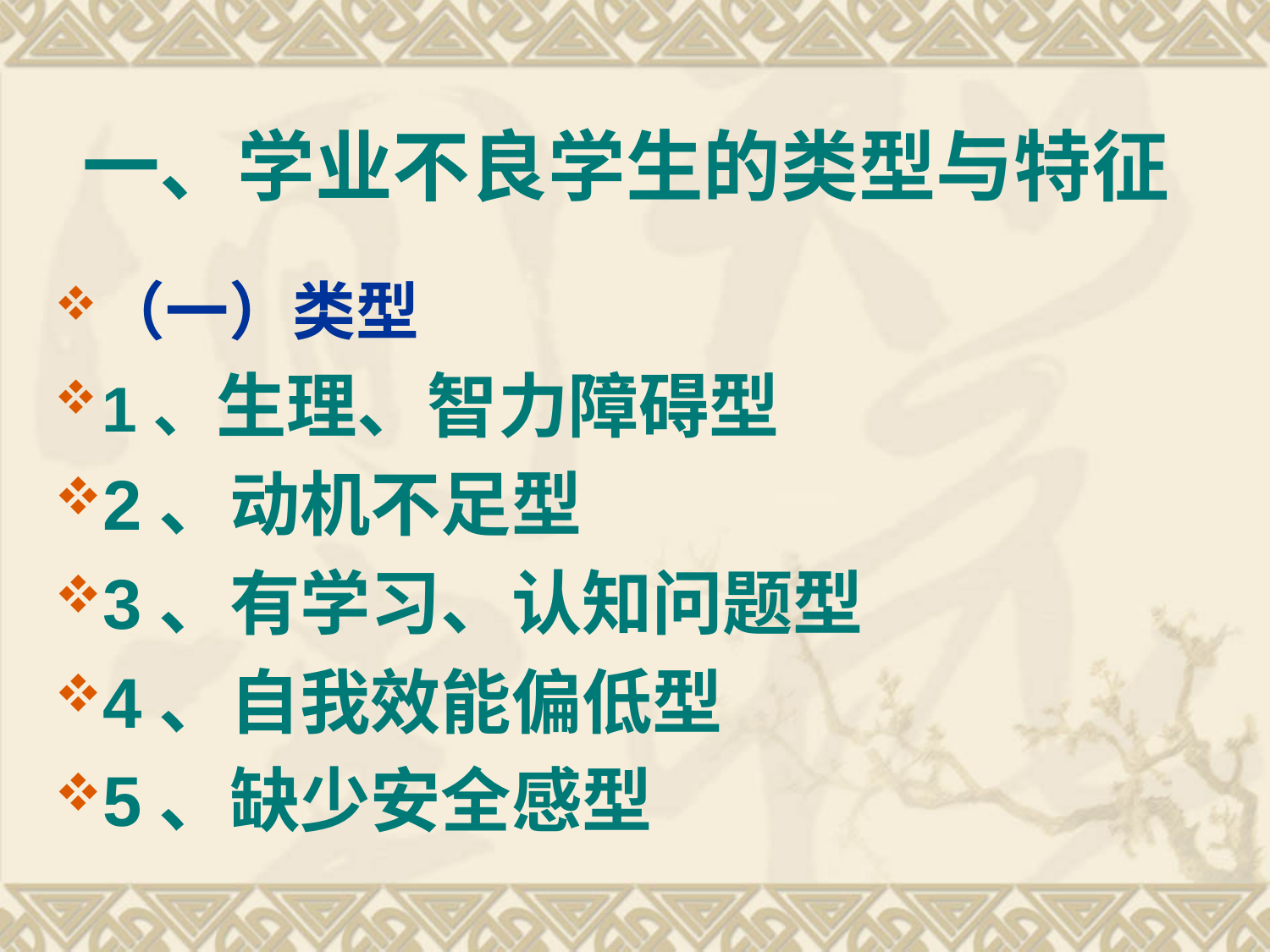

# 一、学业不良学生的类型与特征
（一）类型
1、生理、智力障碍型
2、动机不足型
3、有学习、认知问题型
4、自我效能偏低型
5、缺少安全感型